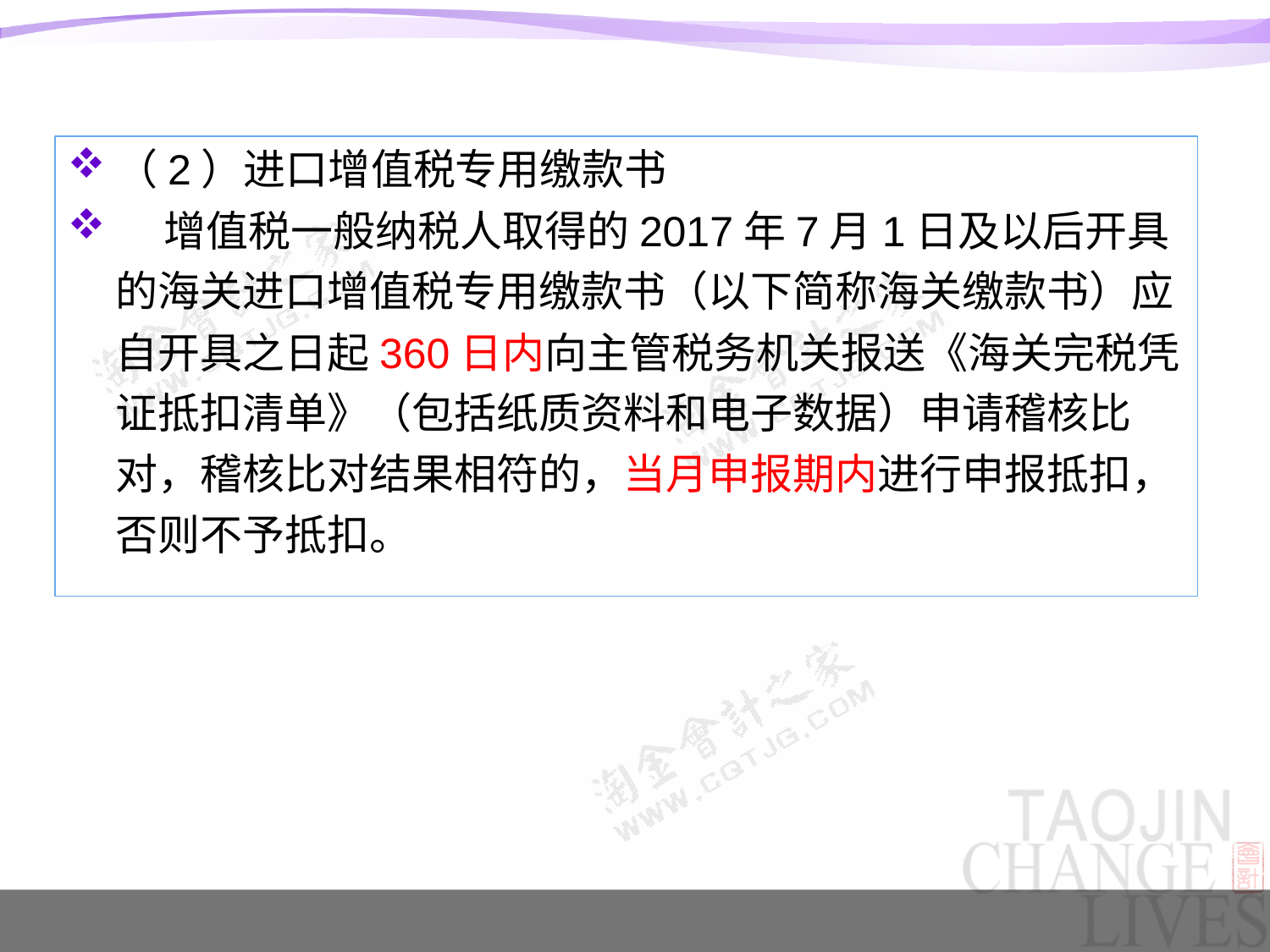

（2）进口增值税专用缴款书
    增值税一般纳税人取得的2017年7月1日及以后开具的海关进口增值税专用缴款书（以下简称海关缴款书）应自开具之日起360日内向主管税务机关报送《海关完税凭证抵扣清单》（包括纸质资料和电子数据）申请稽核比对，稽核比对结果相符的，当月申报期内进行申报抵扣，否则不予抵扣。